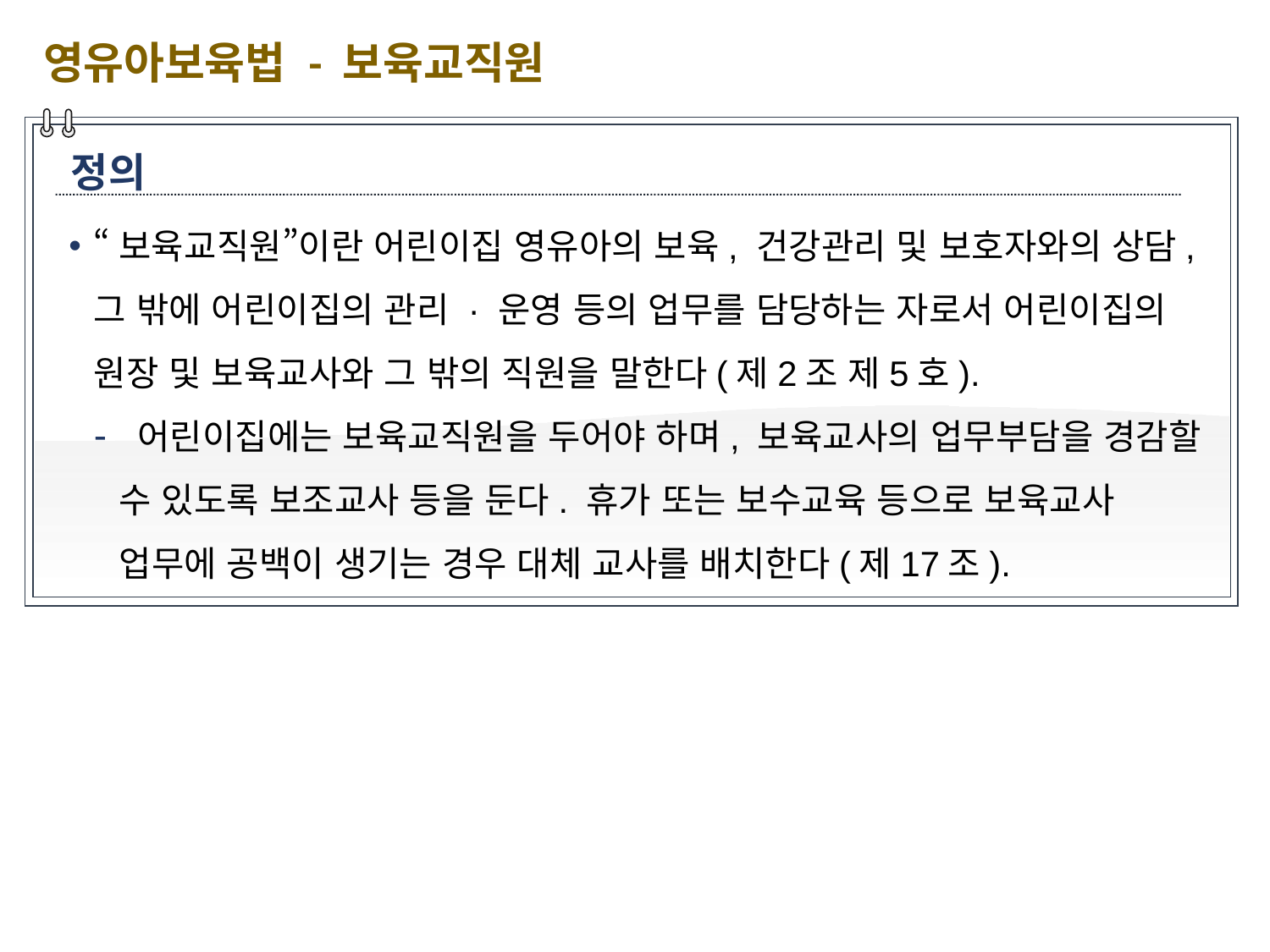

영유아보육법 - 보육교직원

정의

“보육교직원”이란 어린이집 영유아의 보육, 건강관리 및 보호자와의 상담, 그 밖에 어린이집의 관리 · 운영 등의 업무를 담당하는 자로서 어린이집의 원장 및 보육교사와 그 밖의 직원을 말한다(제2조 제5호).
 어린이집에는 보육교직원을 두어야 하며, 보육교사의 업무부담을 경감할 수 있도록 보조교사 등을 둔다. 휴가 또는 보수교육 등으로 보육교사 업무에 공백이 생기는 경우 대체 교사를 배치한다(제17조).